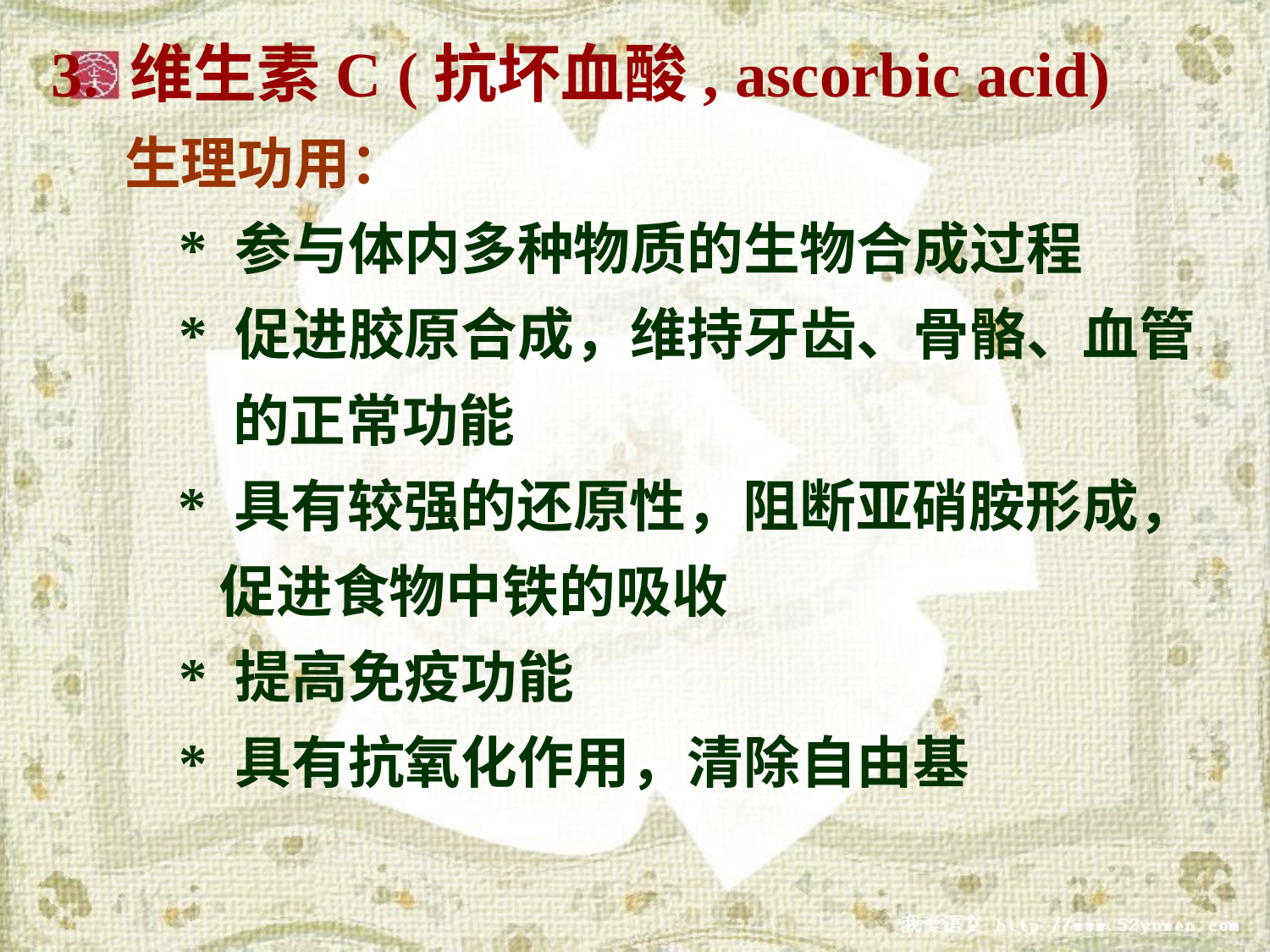

3. 维生素C (抗坏血酸, ascorbic acid)
     生理功用：
         * 参与体内多种物质的生物合成过程
         * 促进胶原合成，维持牙齿、骨骼、血管
             的正常功能
	* 具有较强的还原性，阻断亚硝胺形成，
            促进食物中铁的吸收
         * 提高免疫功能
         * 具有抗氧化作用，清除自由基